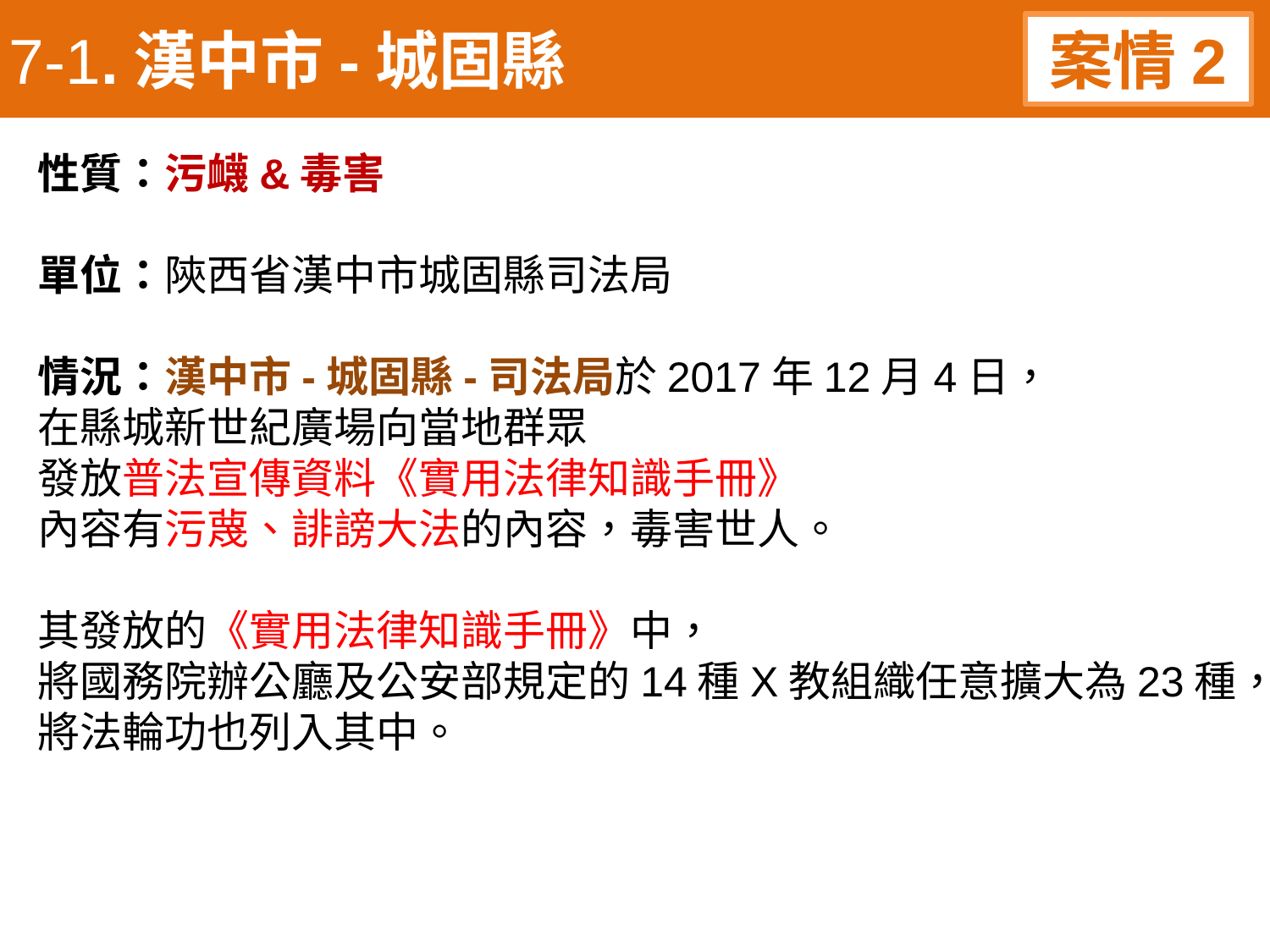

7-1.漢中市-城固縣
案情2

性質：污衊&毒害

單位：陝西省漢中市城固縣司法局

情況：漢中市-城固縣-司法局於2017年12月4日，
在縣城新世紀廣場向當地群眾
發放普法宣傳資料《實用法律知識手冊》
內容有污蔑、誹謗大法的內容，毒害世人。

其發放的《實用法律知識手冊》中，
將國務院辦公廳及公安部規定的14種X教組織任意擴大為23種，將法輪功也列入其中。